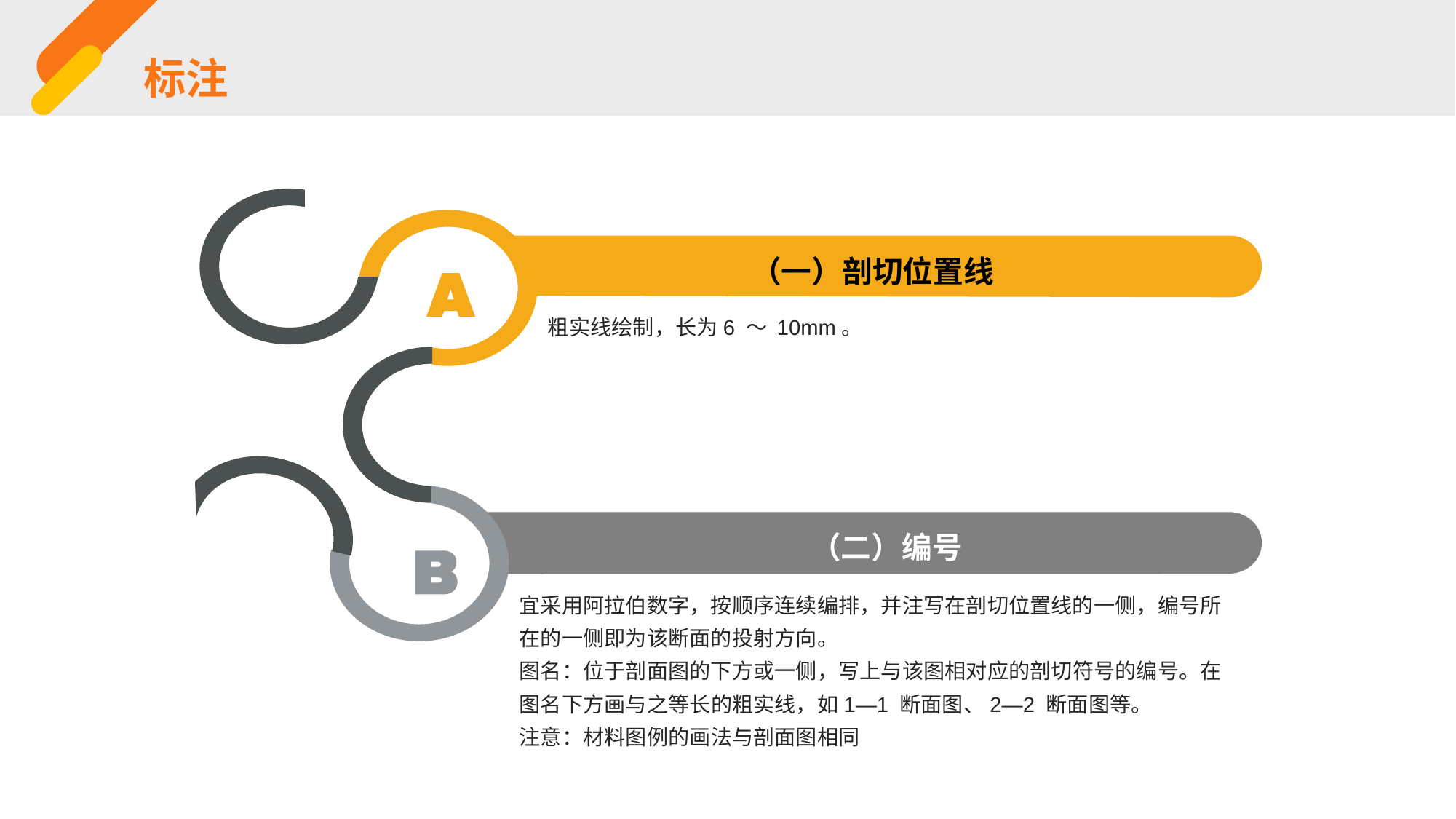

标注

（一）剖切位置线
A
粗实线绘制，长为6 ～ 10mm。

（二）编号
B
宜采用阿拉伯数字，按顺序连续编排，并注写在剖切位置线的一侧，编号所在的一侧即为该断面的投射方向。
图名：位于剖面图的下方或一侧，写上与该图相对应的剖切符号的编号。在图名下方画与之等长的粗实线，如1—1 断面图、2—2 断面图等。
注意：材料图例的画法与剖面图相同